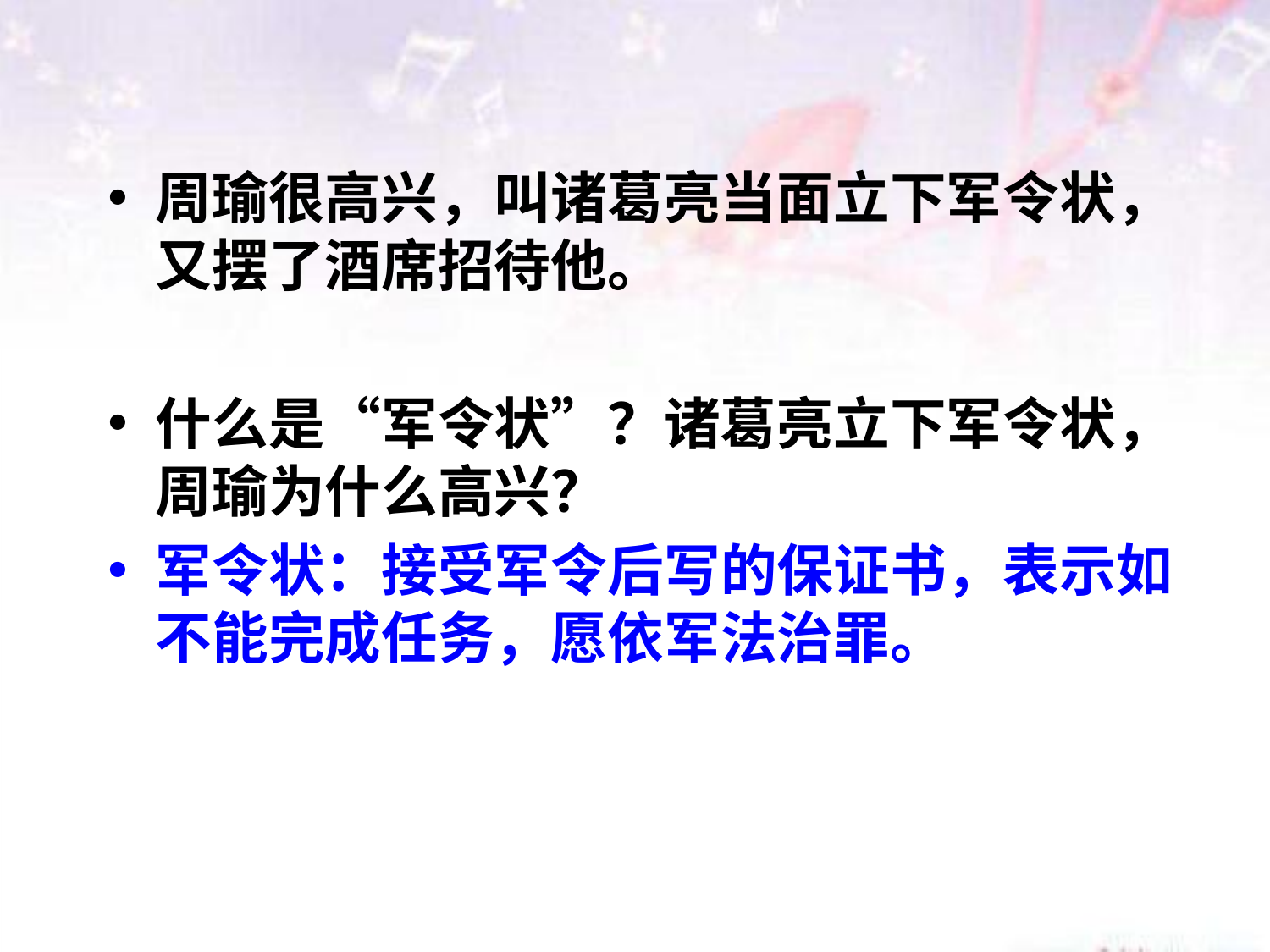

周瑜很高兴，叫诸葛亮当面立下军令状，又摆了酒席招待他。

什么是“军令状”？诸葛亮立下军令状，周瑜为什么高兴？
军令状：接受军令后写的保证书，表示如不能完成任务，愿依军法治罪。